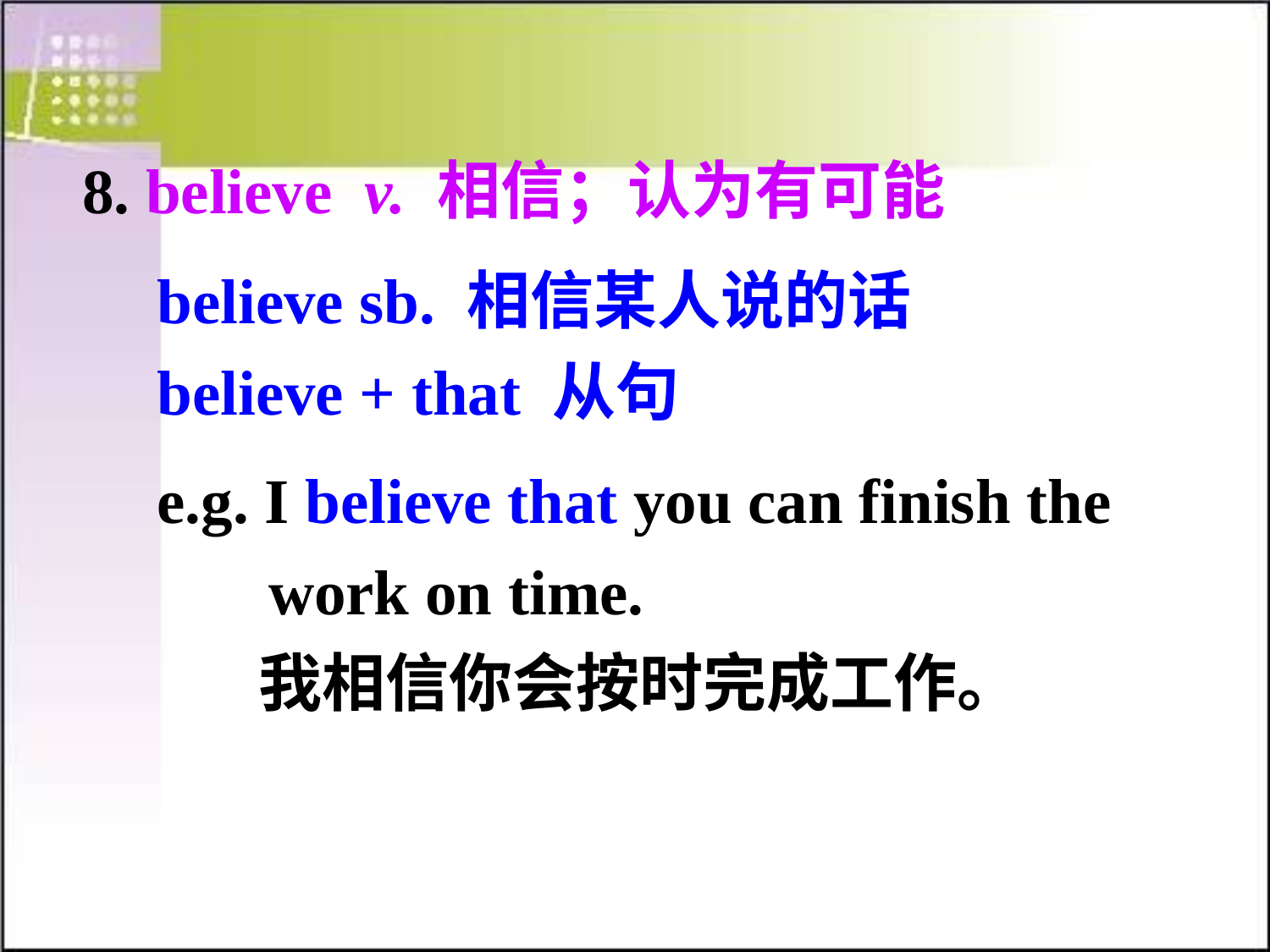

8. believe  v. 相信；认为有可能
believe sb. 相信某人说的话
believe + that 从句
e.g. I believe that you can finish the
       work on time.
      我相信你会按时完成工作。